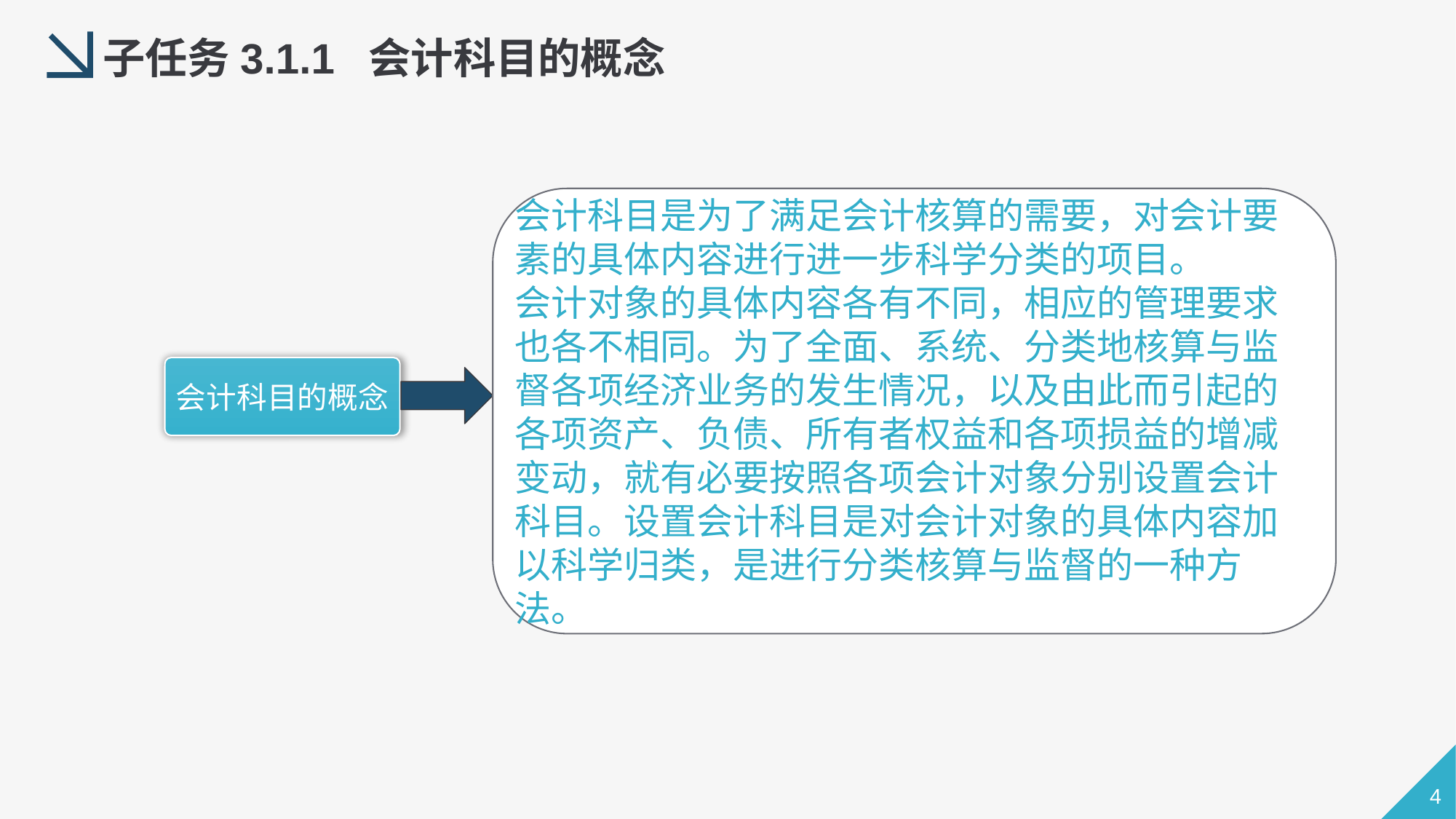

子任务3.1.1  会计科目的概念

会计科目是为了满足会计核算的需要，对会计要素的具体内容进行进一步科学分类的项目。
会计对象的具体内容各有不同，相应的管理要求也各不相同。为了全面、系统、分类地核算与监督各项经济业务的发生情况，以及由此而引起的各项资产、负债、所有者权益和各项损益的增减变动，就有必要按照各项会计对象分别设置会计科目。设置会计科目是对会计对象的具体内容加以科学归类，是进行分类核算与监督的一种方法。

会计科目的概念